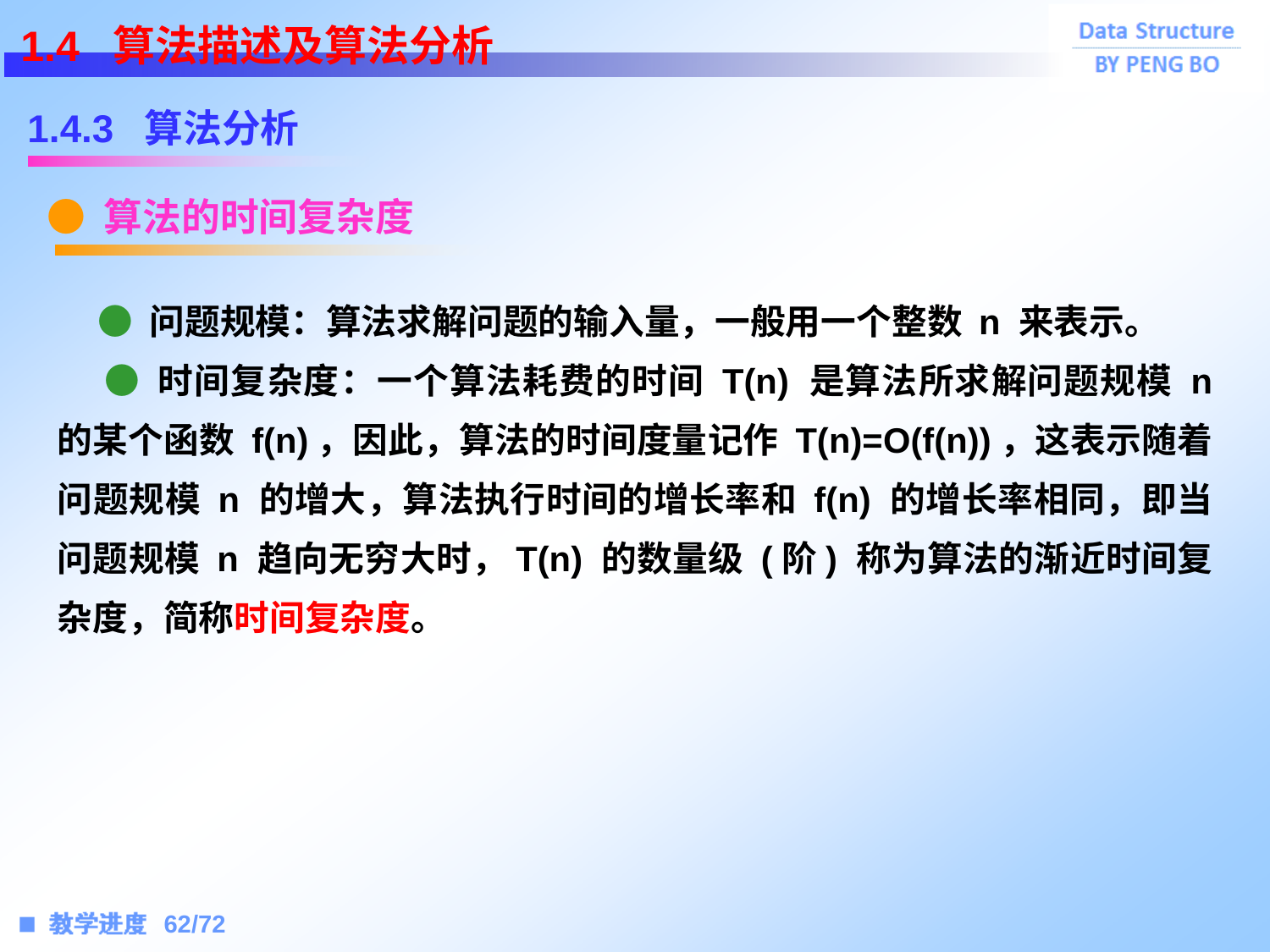

1.4  算法描述及算法分析

1.4.3  算法分析

● 算法的时间复杂度

     ● 问题规模：算法求解问题的输入量，一般用一个整数 n 来表示。
     ● 时间复杂度：一个算法耗费的时间 T(n) 是算法所求解问题规模 n 的某个函数 f(n)，因此，算法的时间度量记作 T(n)=O(f(n))，这表示随着问题规模 n 的增大，算法执行时间的增长率和 f(n) 的增长率相同，即当问题规模 n 趋向无穷大时，T(n) 的数量级 (阶) 称为算法的渐近时间复杂度，简称时间复杂度。